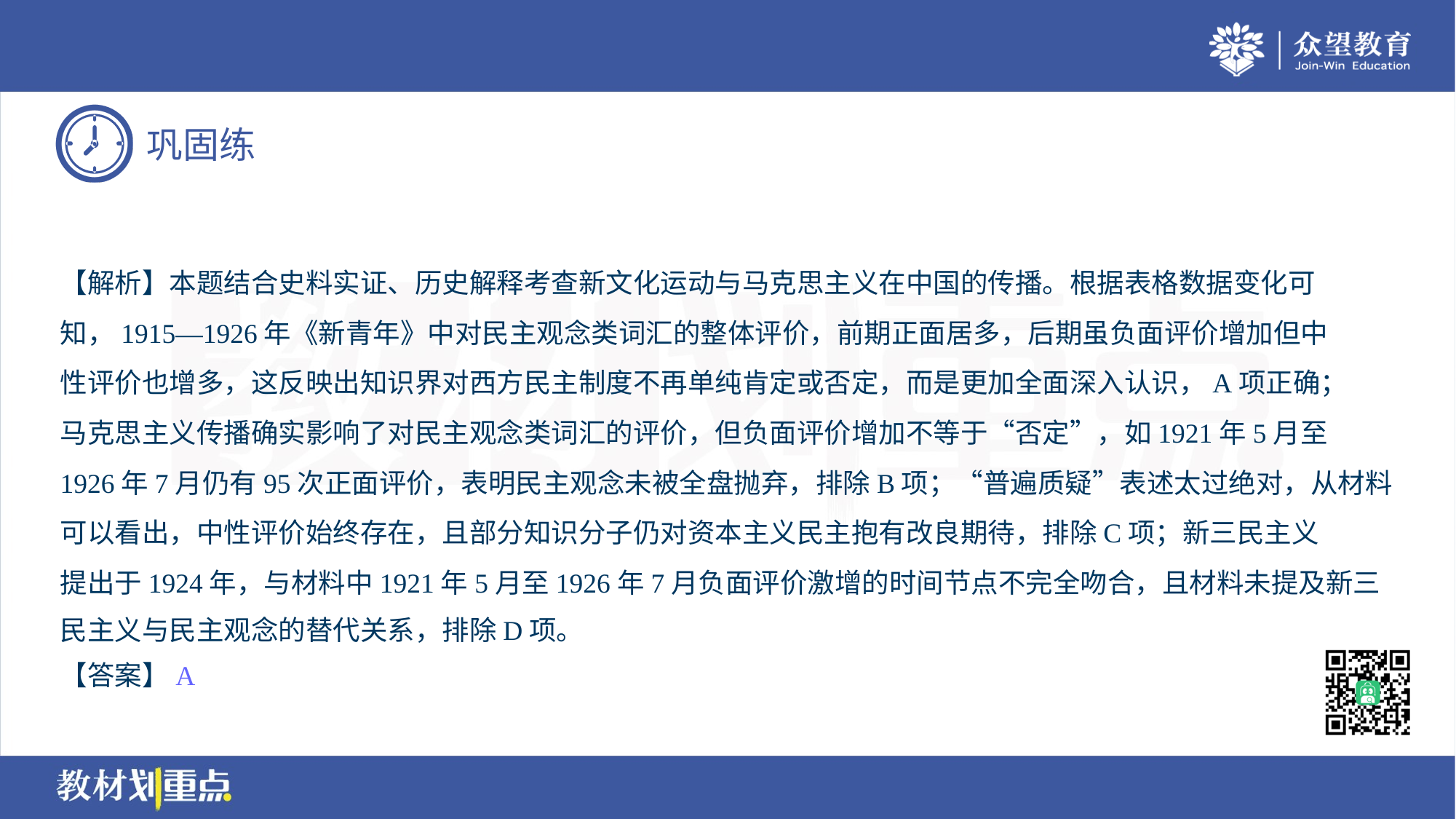

【解析】本题结合史料实证、历史解释考查新文化运动与马克思主义在中国的传播。根据表格数据变化可
知，1915—1926年《新青年》中对民主观念类词汇的整体评价，前期正面居多，后期虽负面评价增加但中
性评价也增多，这反映出知识界对西方民主制度不再单纯肯定或否定，而是更加全面深入认识，A项正确；
马克思主义传播确实影响了对民主观念类词汇的评价，但负面评价增加不等于“否定”，如1921年5月至
1926年7月仍有95次正面评价，表明民主观念未被全盘抛弃，排除B项；“普遍质疑”表述太过绝对，从材料
可以看出，中性评价始终存在，且部分知识分子仍对资本主义民主抱有改良期待，排除C项；新三民主义
提出于1924年，与材料中1921年5月至1926年7月负面评价激增的时间节点不完全吻合，且材料未提及新三
民主义与民主观念的替代关系，排除D项。
【答案】A